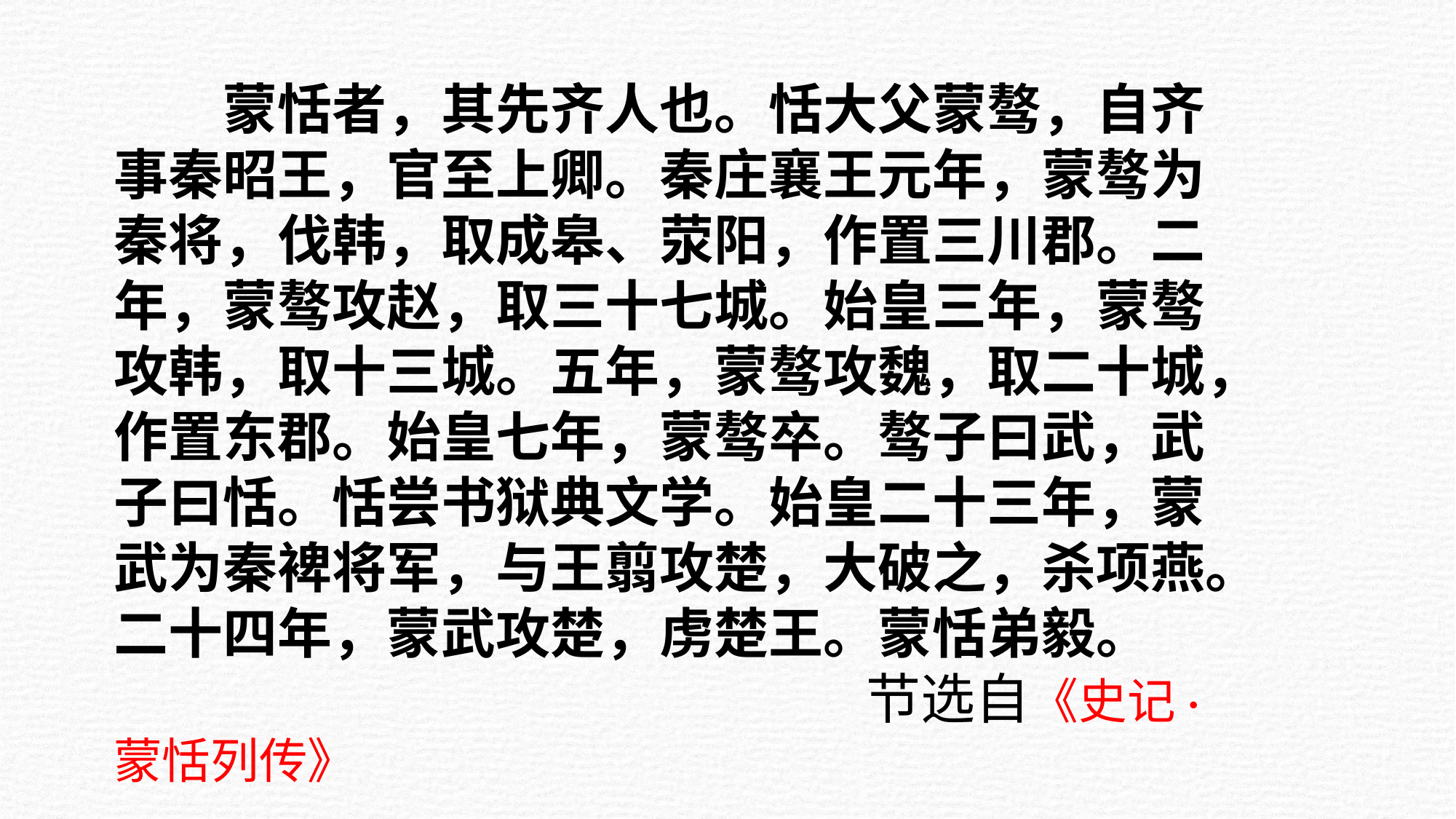

蒙恬者，其先齐人也。恬大父蒙骜，自齐事秦昭王，官至上卿。秦庄襄王元年，蒙骜为秦将，伐韩，取成皋、荥阳，作置三川郡。二年，蒙骜攻赵，取三十七城。始皇三年，蒙骜攻韩，取十三城。五年，蒙骜攻魏，取二十城，作置东郡。始皇七年，蒙骜卒。骜子曰武，武子曰恬。恬尝书狱典文学。始皇二十三年，蒙武为秦裨将军，与王翦攻楚，大破之，杀项燕。二十四年，蒙武攻楚，虏楚王。蒙恬弟毅。
                                                 节选自《史记·蒙恬列传》